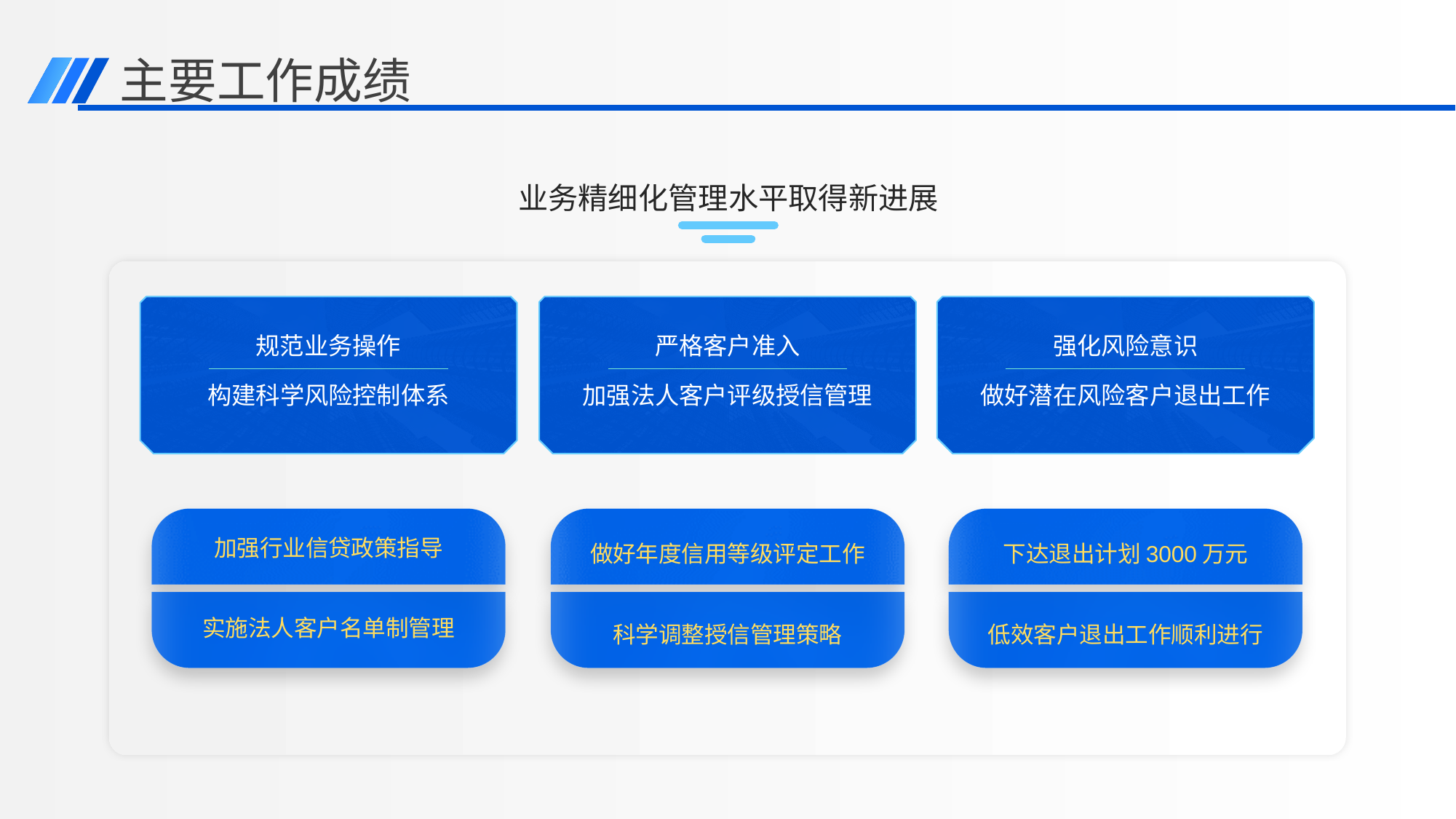

主要工作成绩

业务精细化管理水平取得新进展

规范业务操作
构建科学风险控制体系

严格客户准入
加强法人客户评级授信管理

强化风险意识
做好潜在风险客户退出工作

加强行业信贷政策指导

做好年度信用等级评定工作

下达退出计划3000万元

实施法人客户名单制管理

科学调整授信管理策略

低效客户退出工作顺利进行